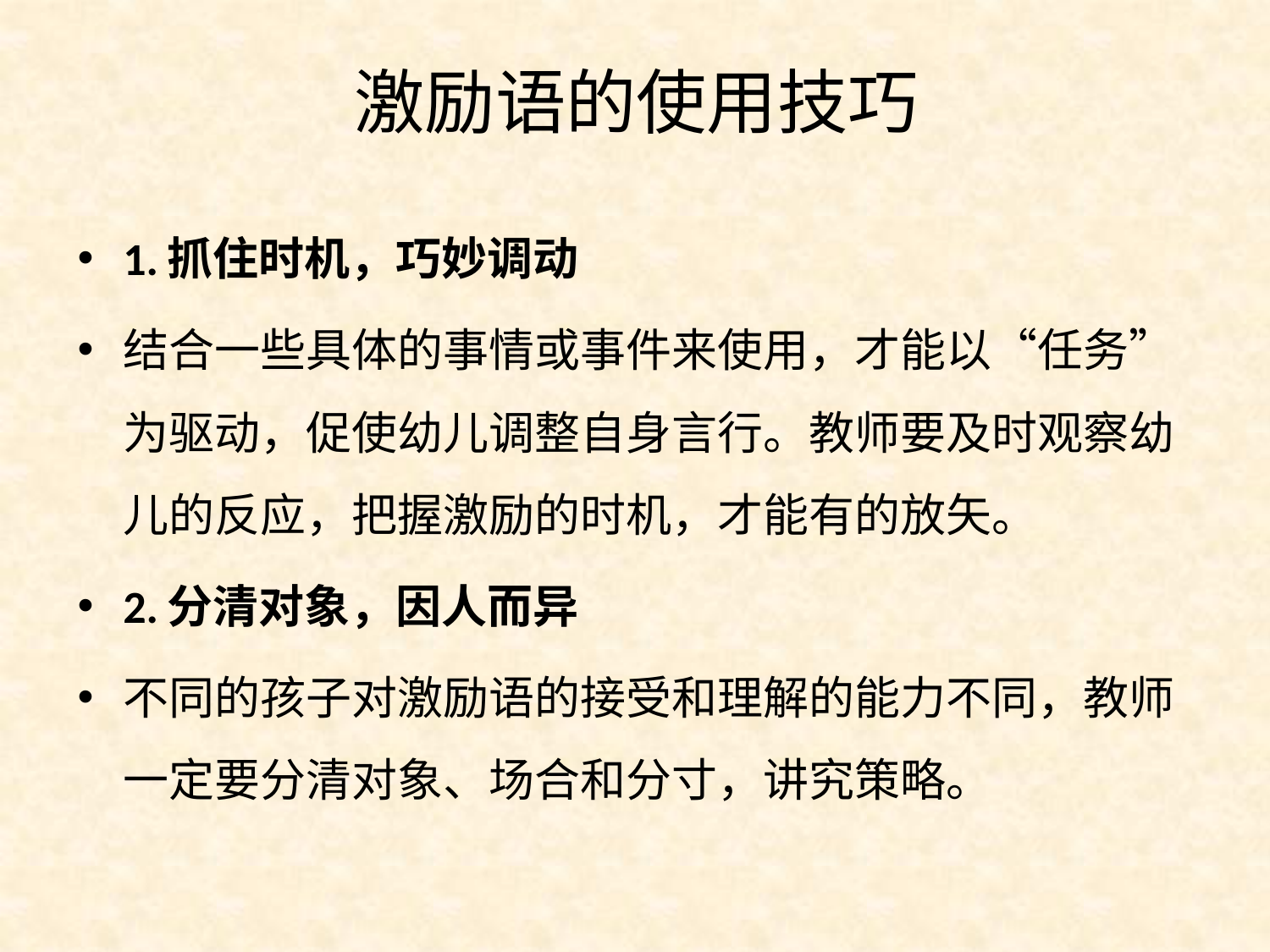

# 激励语的使用技巧
1.抓住时机，巧妙调动
结合一些具体的事情或事件来使用，才能以“任务”为驱动，促使幼儿调整自身言行。教师要及时观察幼儿的反应，把握激励的时机，才能有的放矢。
2.分清对象，因人而异
不同的孩子对激励语的接受和理解的能力不同，教师一定要分清对象、场合和分寸，讲究策略。